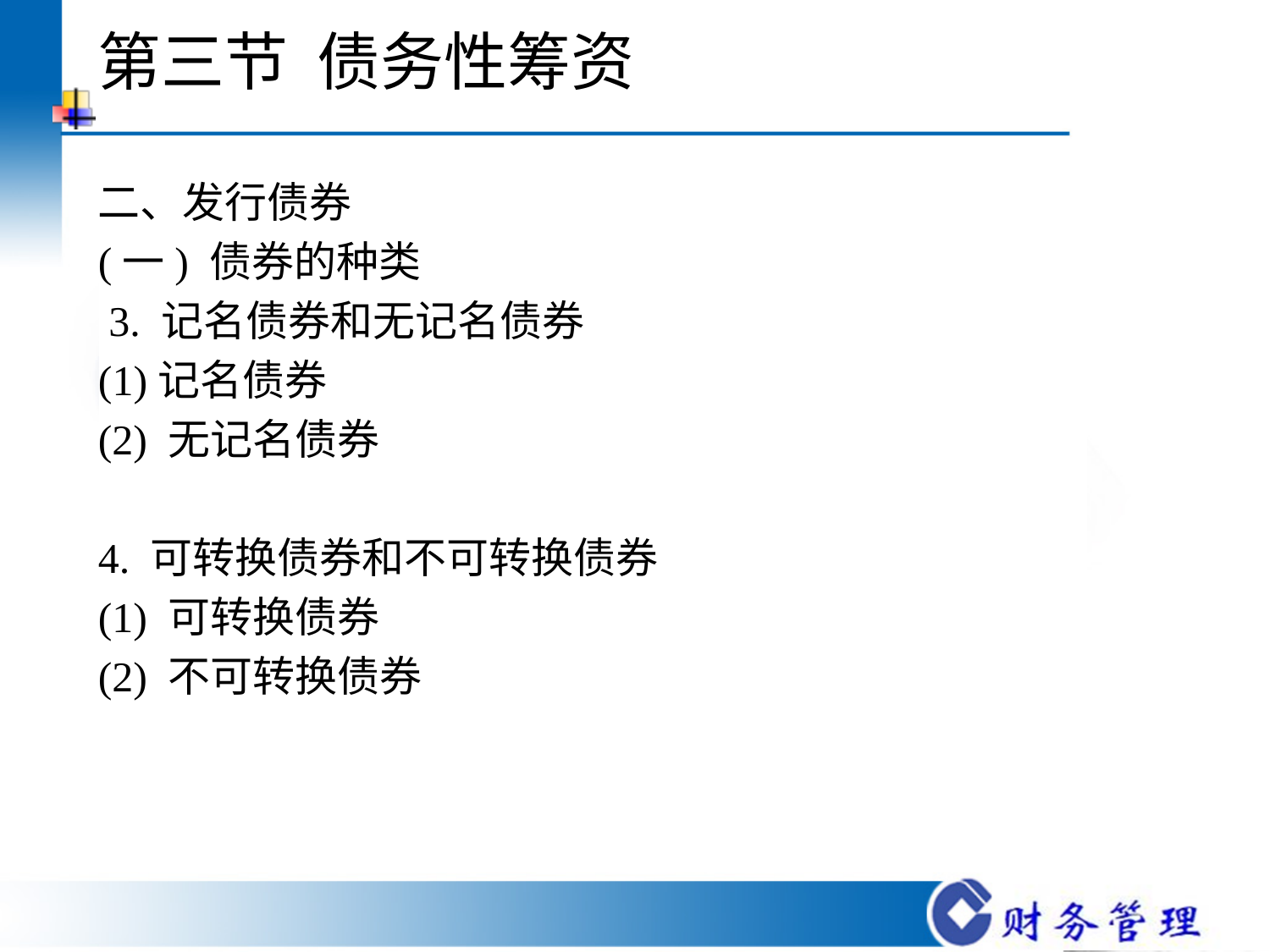

# 第三节  债务性筹资
二、发行债券
(一) 债券的种类
 3. 记名债券和无记名债券
(1)记名债券
(2) 无记名债券

4. 可转换债券和不可转换债券
(1) 可转换债券
(2) 不可转换债券
33